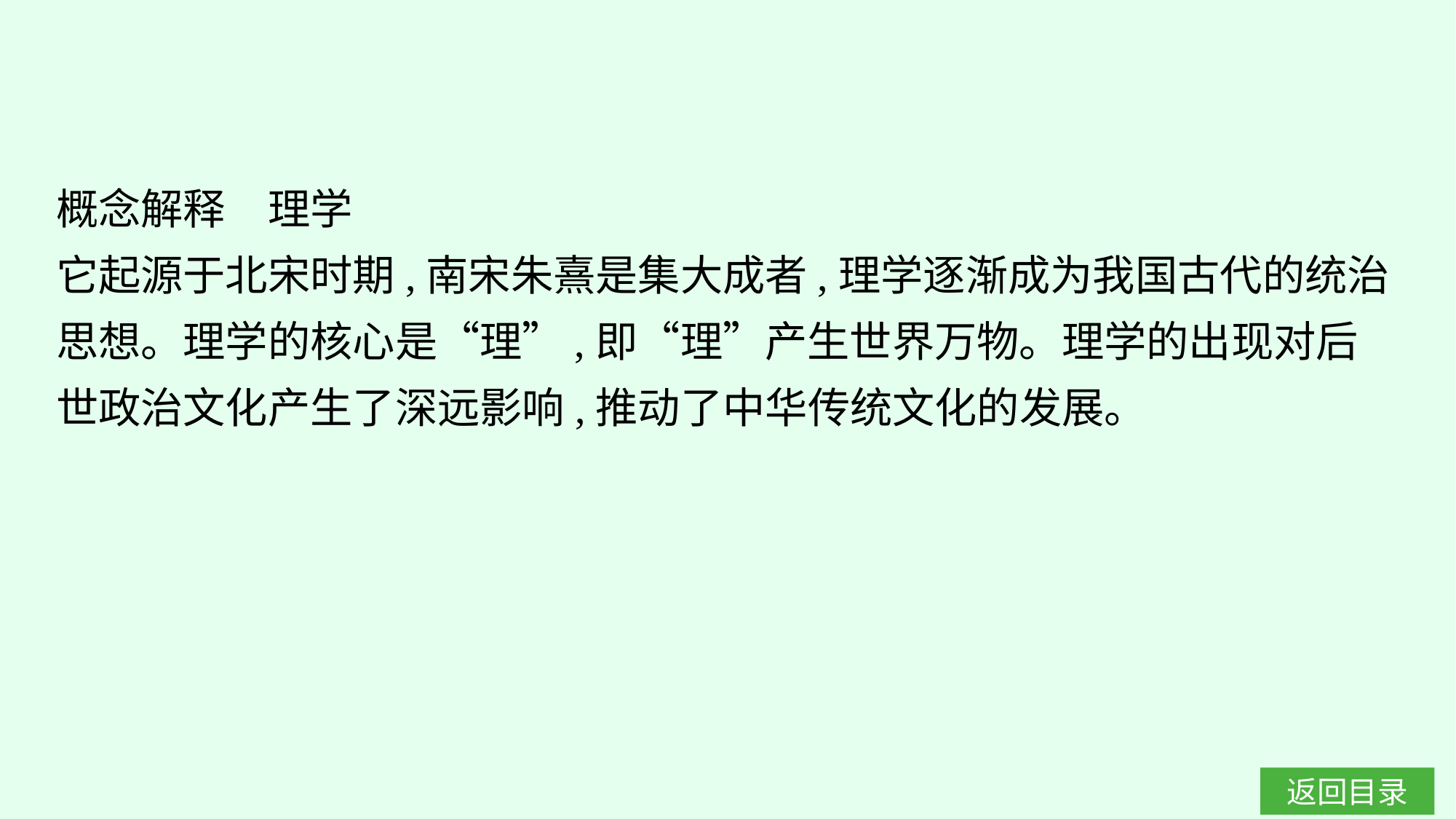

概念解释　理学
它起源于北宋时期,南宋朱熹是集大成者,理学逐渐成为我国古代的统治思想。理学的核心是“理”,即“理”产生世界万物。理学的出现对后世政治文化产生了深远影响,推动了中华传统文化的发展。